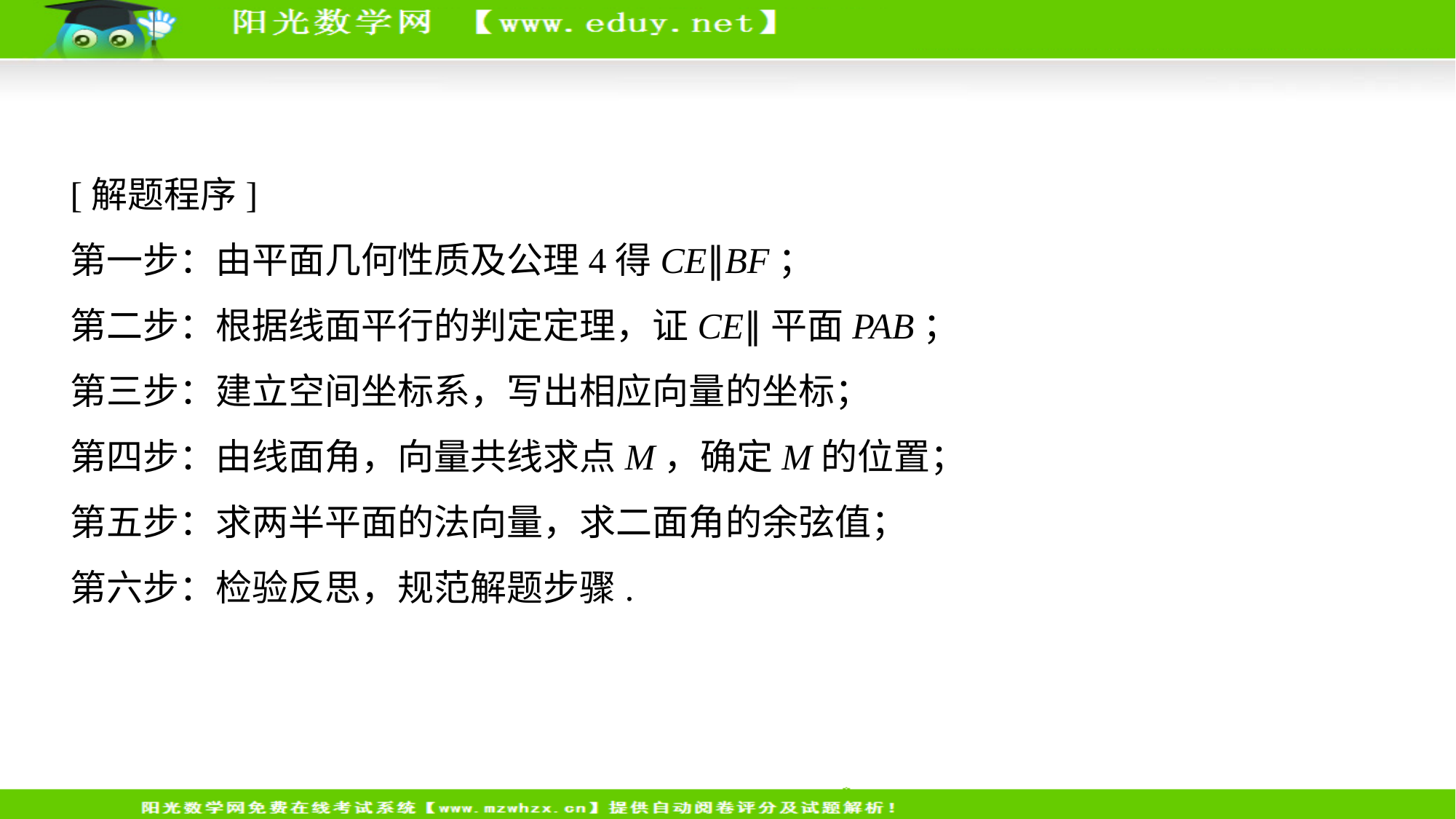

[解题程序]
第一步：由平面几何性质及公理4得CE∥BF；
第二步：根据线面平行的判定定理，证CE∥平面PAB；
第三步：建立空间坐标系，写出相应向量的坐标；
第四步：由线面角，向量共线求点M，确定M的位置；
第五步：求两半平面的法向量，求二面角的余弦值；
第六步：检验反思，规范解题步骤.